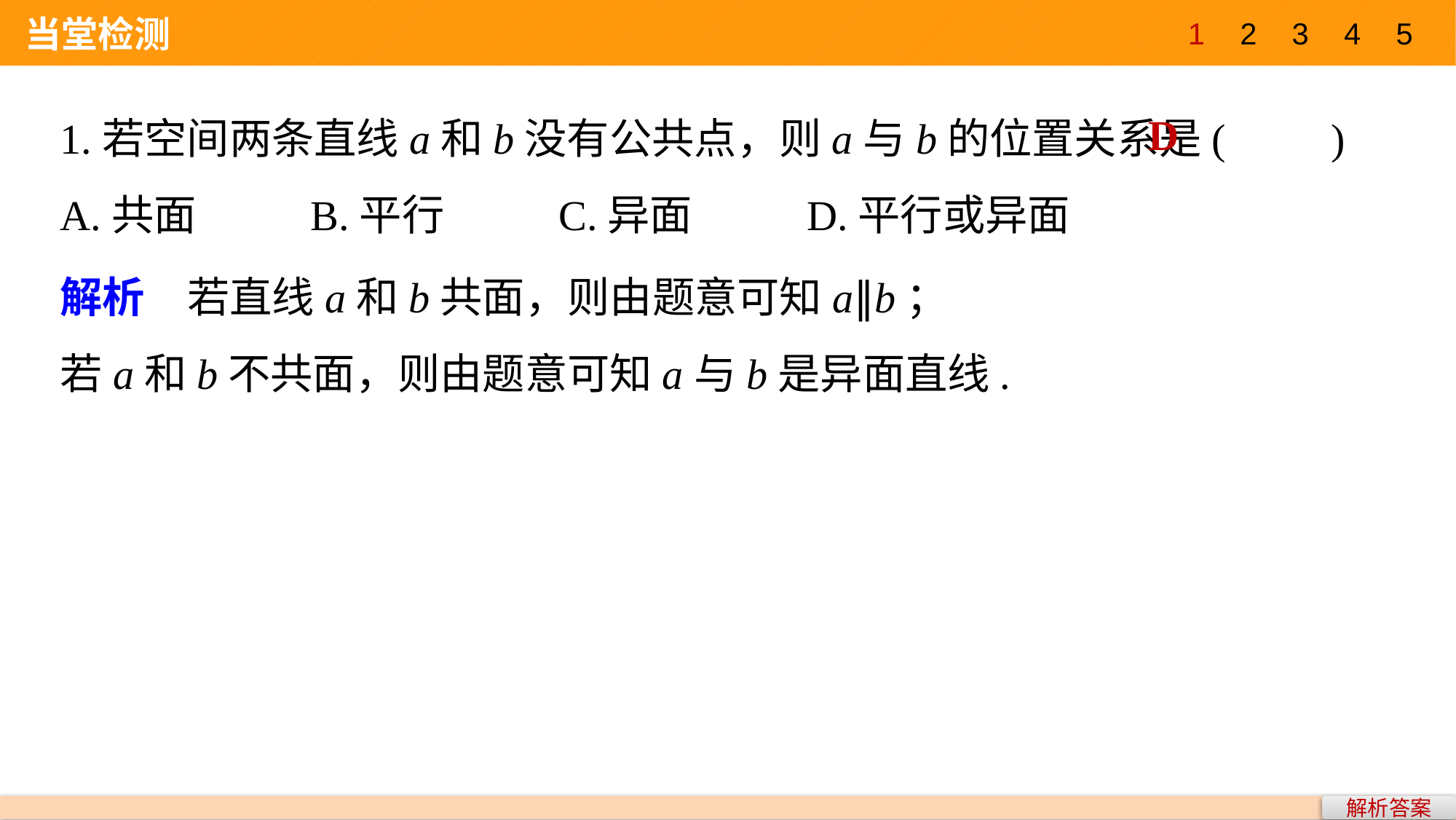

1
2
3
4
5
  当堂检测
1.若空间两条直线a和b没有公共点，则a与b的位置关系是(　　)
A.共面           B.平行           C.异面           D.平行或异面
D
解析　若直线a和b共面，则由题意可知a∥b；
若a和b不共面，则由题意可知a与b是异面直线.
解析答案